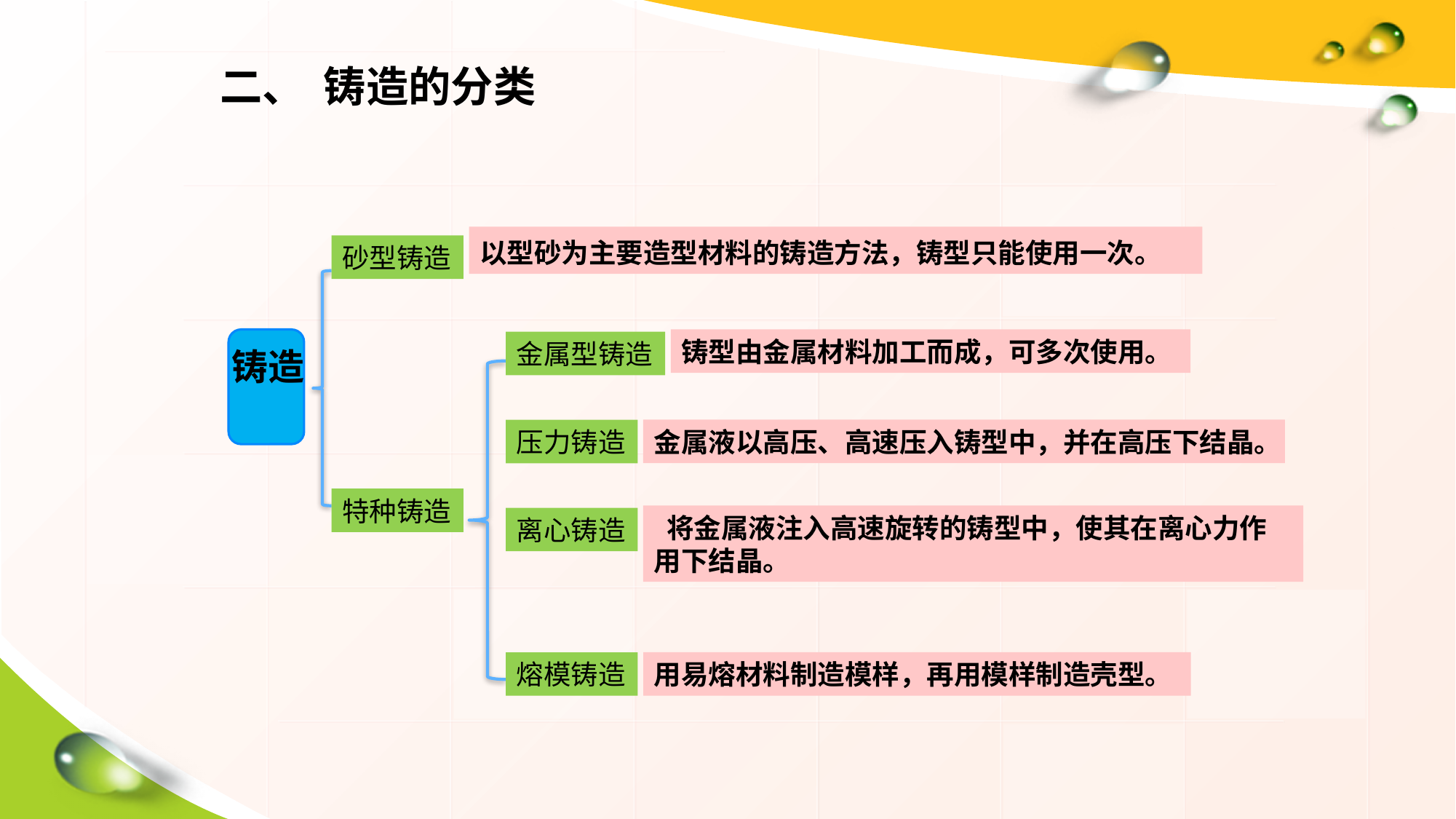

二、  铸造的分类
以型砂为主要造型材料的铸造方法，铸型只能使用一次。
砂型铸造

铸造
特种铸造
铸型由金属材料加工而成，可多次使用。
金属型铸造

金属液以高压、高速压入铸型中，并在高压下结晶。
压力铸造
 将金属液注入高速旋转的铸型中，使其在离心力作用下结晶。
离心铸造
用易熔材料制造模样，再用模样制造壳型。
熔模铸造